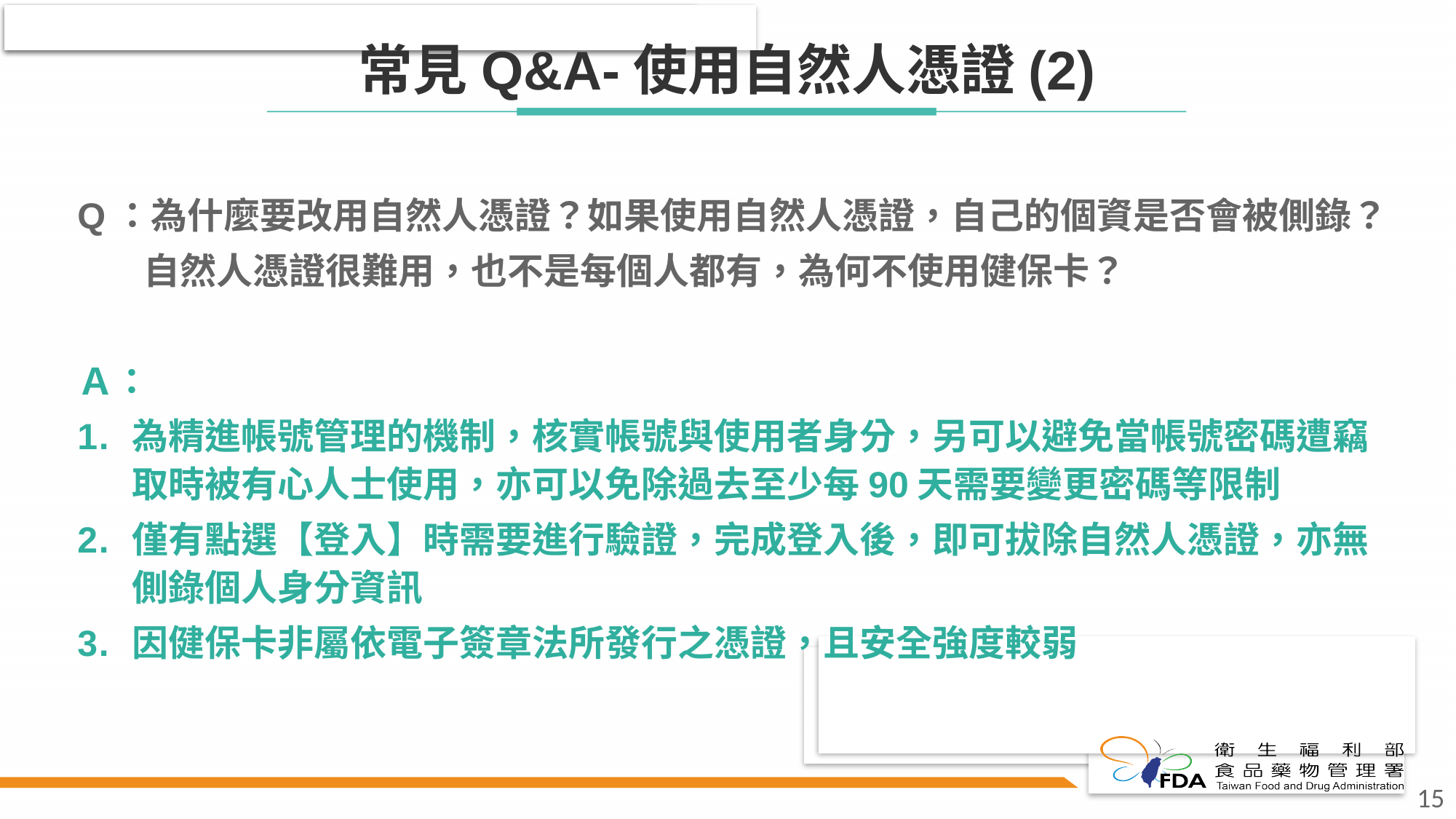

# 常見Q&A-使用自然人憑證(2)

Q：為什麼要改用自然人憑證？如果使用自然人憑證，自己的個資是否會被側錄？
       自然人憑證很難用，也不是每個人都有，為何不使用健保卡？

Ａ：
為精進帳號管理的機制，核實帳號與使用者身分，另可以避免當帳號密碼遭竊取時被有心人士使用，亦可以免除過去至少每90天需要變更密碼等限制
僅有點選【登入】時需要進行驗證，完成登入後，即可拔除自然人憑證，亦無側錄個人身分資訊
因健保卡非屬依電子簽章法所發行之憑證，且安全強度較弱